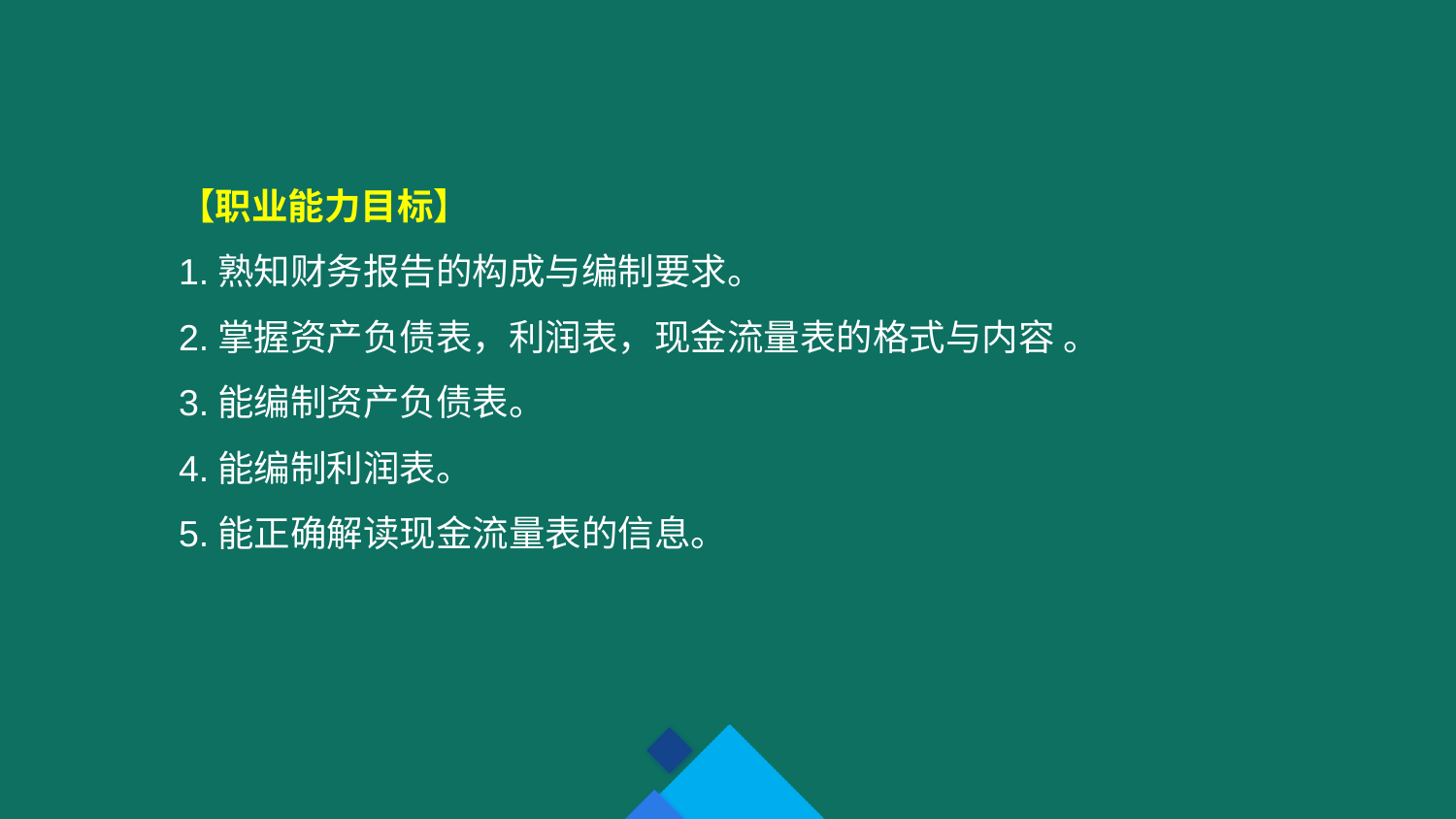

【职业能力目标】
1.熟知财务报告的构成与编制要求。
2.掌握资产负债表，利润表，现金流量表的格式与内容 。
3.能编制资产负债表。
4.能编制利润表。
5.能正确解读现金流量表的信息。